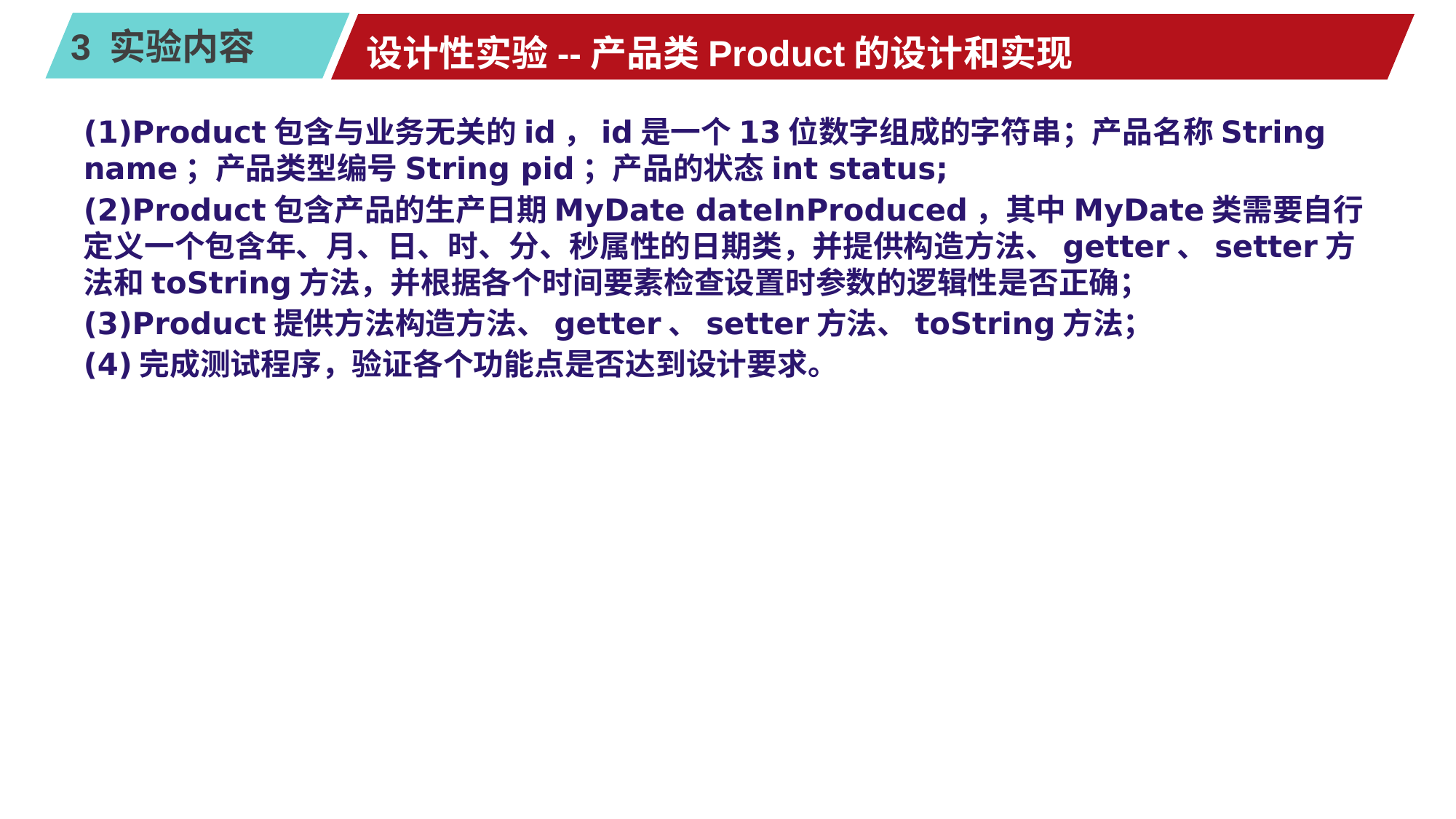

# 设计性实验--产品类Product的设计和实现
(1)Product包含与业务无关的id，id是一个13位数字组成的字符串；产品名称String name；产品类型编号String pid；产品的状态int status;
(2)Product包含产品的生产日期MyDate dateInProduced，其中MyDate类需要自行定义一个包含年、月、日、时、分、秒属性的日期类，并提供构造方法、getter、setter方法和toString方法，并根据各个时间要素检查设置时参数的逻辑性是否正确；
(3)Product提供方法构造方法、getter、setter方法、toString方法；
(4)完成测试程序，验证各个功能点是否达到设计要求。